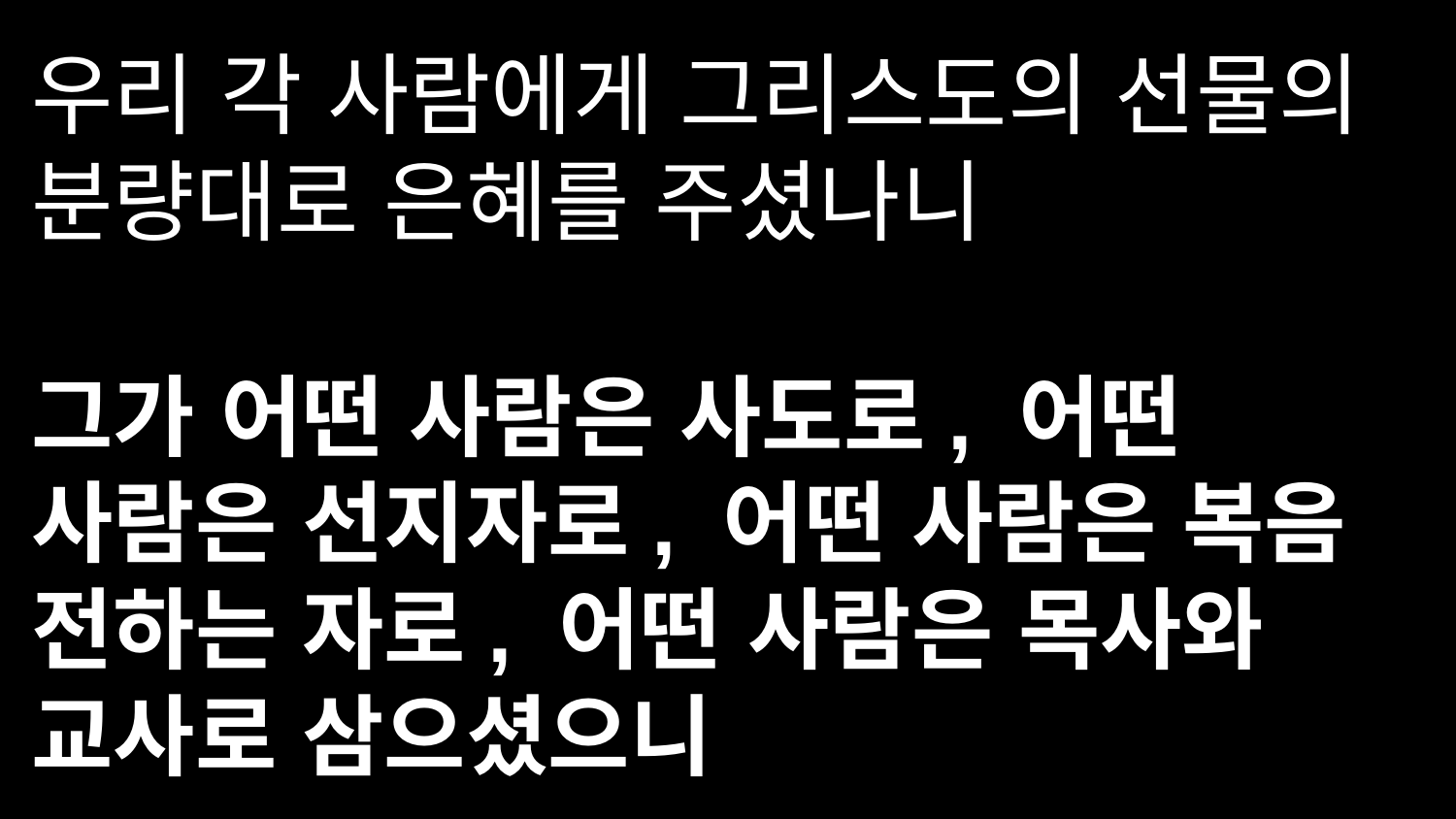

우리 각 사람에게 그리스도의 선물의 분량대로 은혜를 주셨나니
그가 어떤 사람은 사도로, 어떤 사람은 선지자로, 어떤 사람은 복음 전하는 자로, 어떤 사람은 목사와 교사로 삼으셨으니